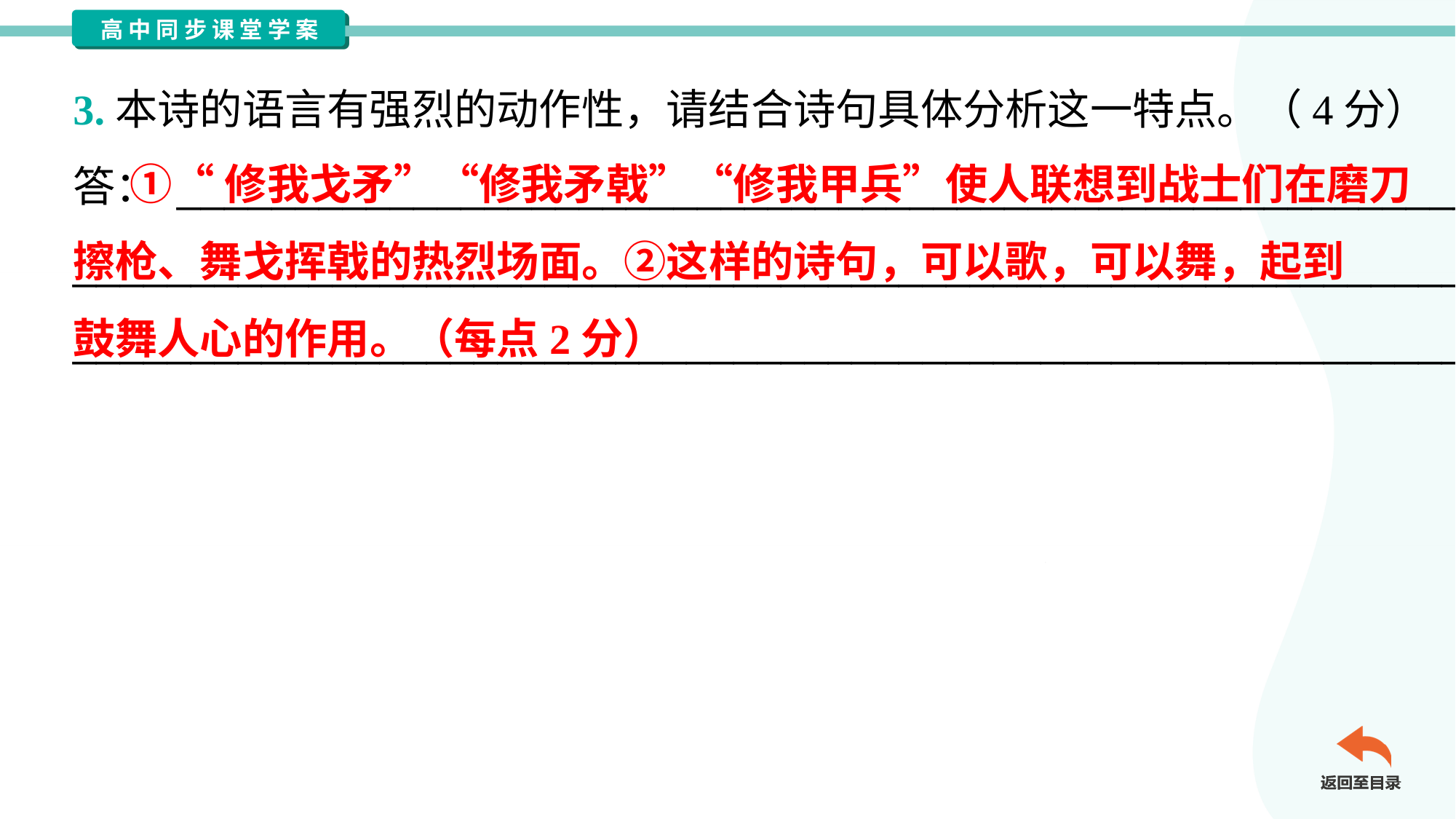

3.本诗的语言有强烈的动作性，请结合诗句具体分析这一特点。（4分）
答： ________________________________________________________
_____________________________________________________________
_____________________________________________________________
      ①“修我戈矛”“修我矛戟”“修我甲兵”使人联想到战士们在磨刀
擦枪、舞戈挥戟的热烈场面。②这样的诗句，可以歌，可以舞，起到
鼓舞人心的作用。（每点2分）